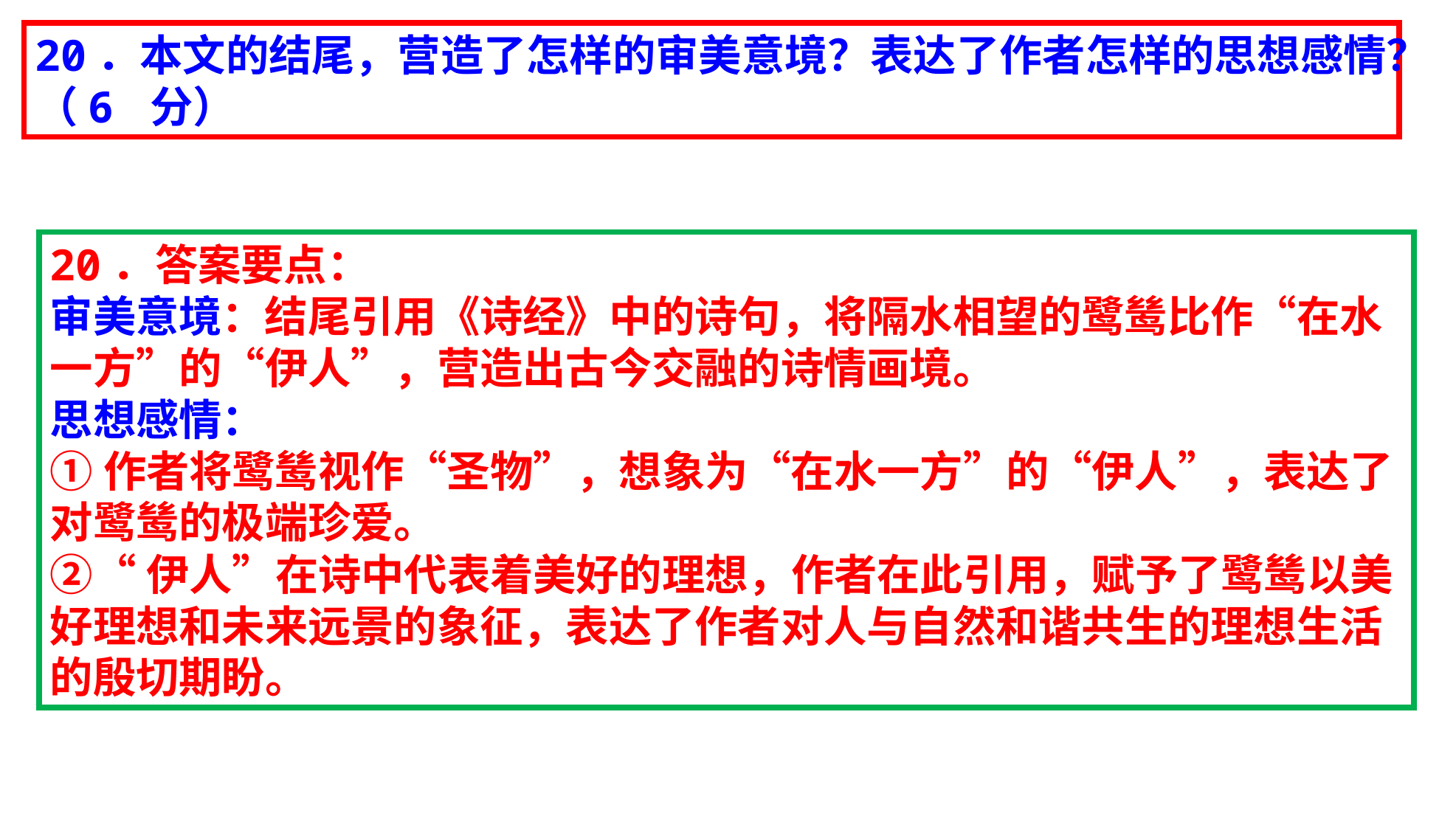

20．本文的结尾，营造了怎样的审美意境？表达了作者怎样的思想感情？（6 分）
20．答案要点：
审美意境：结尾引用《诗经》中的诗句，将隔水相望的鹭鸶比作“在水一方”的“伊人”，营造出古今交融的诗情画境。
思想感情：
①作者将鹭鸶视作“圣物”，想象为“在水一方”的“伊人”，表达了对鹭鸶的极端珍爱。
②“伊人”在诗中代表着美好的理想，作者在此引用，赋予了鹭鸶以美好理想和未来远景的象征，表达了作者对人与自然和谐共生的理想生活的殷切期盼。